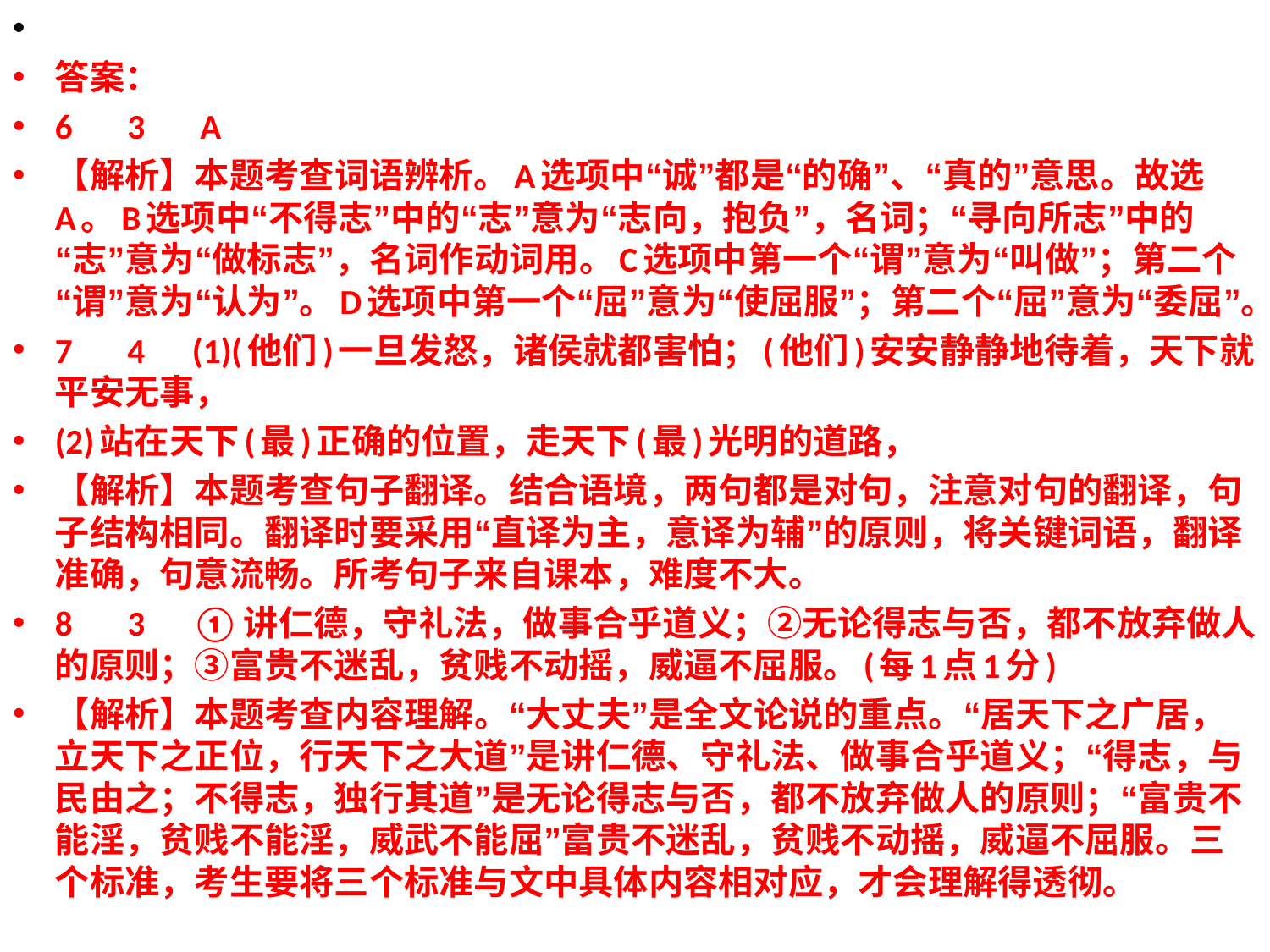

答案：
6       3       A
【解析】本题考查词语辨析。A选项中“诚”都是“的确”、“真的”意思。故选A。B选项中“不得志”中的“志”意为“志向，抱负”，名词；“寻向所志”中的“志”意为“做标志”，名词作动词用。C选项中第一个“谓”意为“叫做”；第二个“谓”意为“认为”。D选项中第一个“屈”意为“使屈服”；第二个“屈”意为“委屈”。
7       4      (1)(他们)一旦发怒，诸侯就都害怕；(他们)安安静静地待着，天下就平安无事，
(2)站在天下(最)正确的位置，走天下(最)光明的道路，
【解析】本题考查句子翻译。结合语境，两句都是对句，注意对句的翻译，句子结构相同。翻译时要采用“直译为主，意译为辅”的原则，将关键词语，翻译准确，句意流畅。所考句子来自课本，难度不大。
8       3      ①讲仁德，守礼法，做事合乎道义；②无论得志与否，都不放弃做人的原则；③富贵不迷乱，贫贱不动摇，威逼不屈服。(每1点1分)
【解析】本题考查内容理解。“大丈夫”是全文论说的重点。“居天下之广居，立天下之正位，行天下之大道”是讲仁德、守礼法、做事合乎道义；“得志，与民由之；不得志，独行其道”是无论得志与否，都不放弃做人的原则；“富贵不能淫，贫贱不能淫，威武不能屈”富贵不迷乱，贫贱不动摇，威逼不屈服。三个标准，考生要将三个标准与文中具体内容相对应，才会理解得透彻。

#